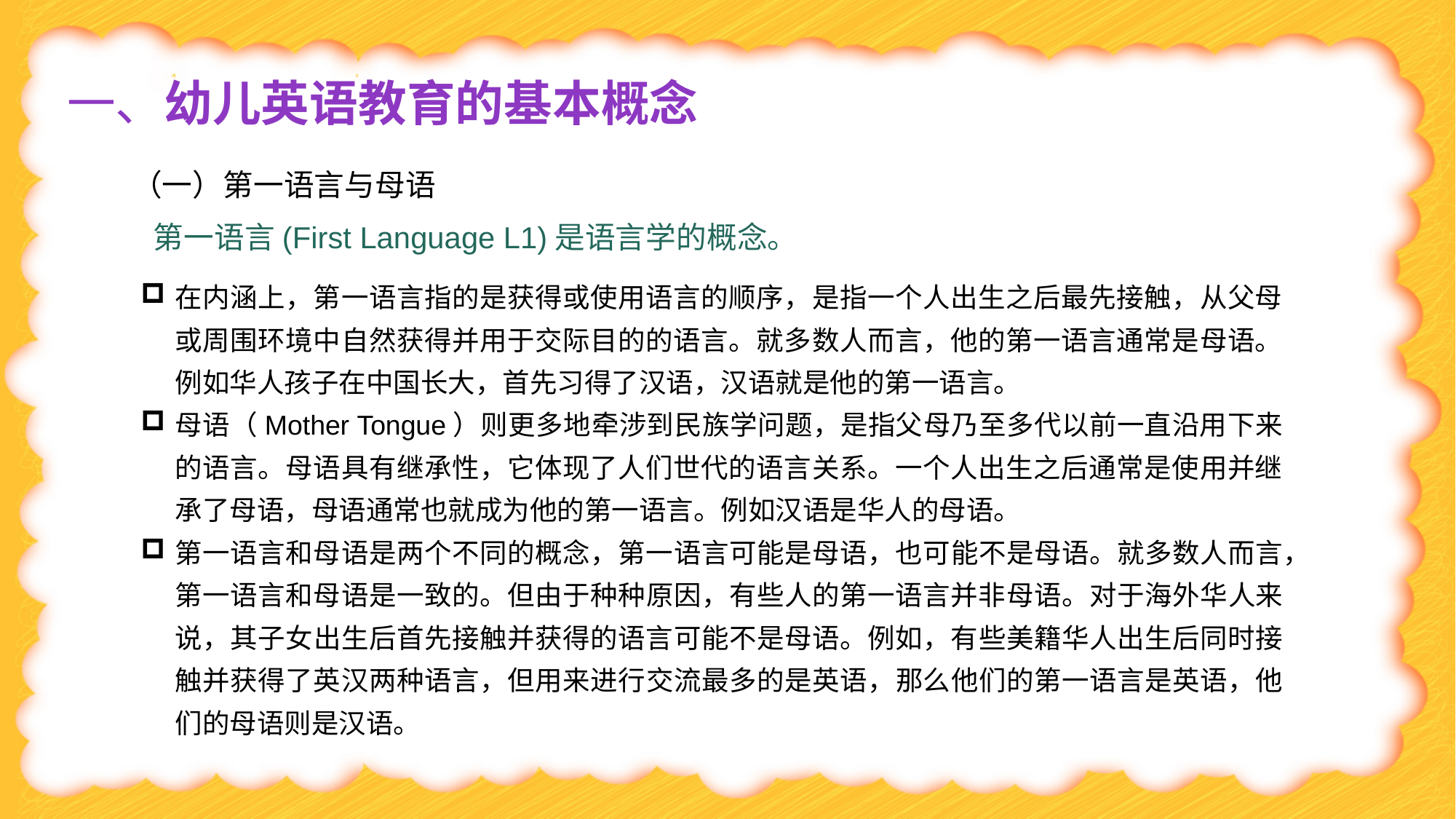

# 一、幼儿英语教育的基本概念
  （一）第一语言与母语
第一语言(First Language L1)是语言学的概念。
在内涵上，第一语言指的是获得或使用语言的顺序，是指一个人出生之后最先接触，从父母或周围环境中自然获得并用于交际目的的语言。就多数人而言，他的第一语言通常是母语。例如华人孩子在中国长大，首先习得了汉语，汉语就是他的第一语言。
母语（Mother Tongue）则更多地牵涉到民族学问题，是指父母乃至多代以前一直沿用下来的语言。母语具有继承性，它体现了人们世代的语言关系。一个人出生之后通常是使用并继承了母语，母语通常也就成为他的第一语言。例如汉语是华人的母语。
第一语言和母语是两个不同的概念，第一语言可能是母语，也可能不是母语。就多数人而言，第一语言和母语是一致的。但由于种种原因，有些人的第一语言并非母语。对于海外华人来说，其子女出生后首先接触并获得的语言可能不是母语。例如，有些美籍华人出生后同时接触并获得了英汉两种语言，但用来进行交流最多的是英语，那么他们的第一语言是英语，他们的母语则是汉语。